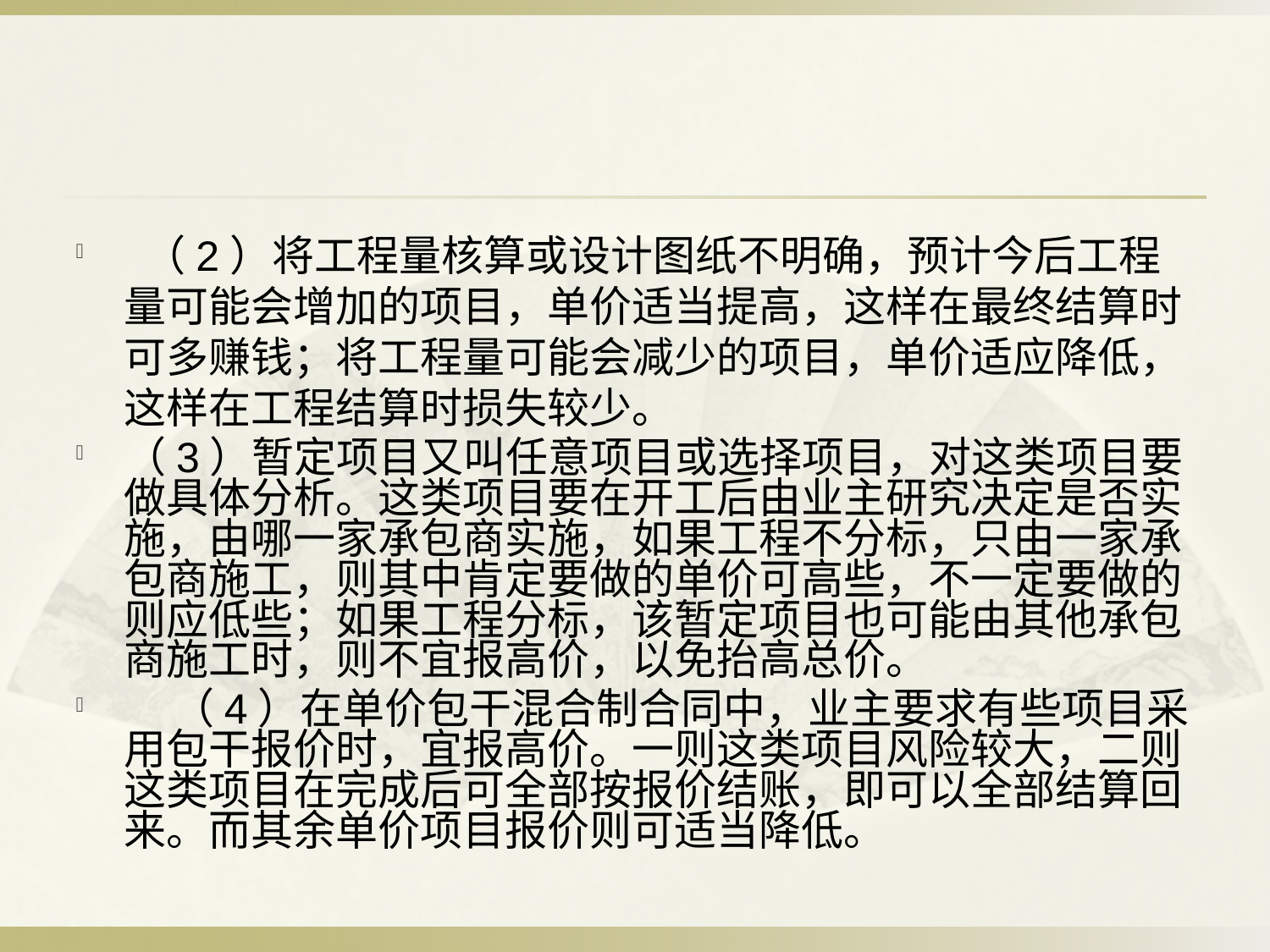

#
 （2）将工程量核算或设计图纸不明确，预计今后工程量可能会增加的项目，单价适当提高，这样在最终结算时可多赚钱；将工程量可能会减少的项目，单价适应降低，这样在工程结算时损失较少。
（3）暂定项目又叫任意项目或选择项目，对这类项目要做具体分析。这类项目要在开工后由业主研究决定是否实施，由哪一家承包商实施，如果工程不分标，只由一家承包商施工，则其中肯定要做的单价可高些，不一定要做的则应低些；如果工程分标，该暂定项目也可能由其他承包商施工时，则不宜报高价，以免抬高总价。
    （4）在单价包干混合制合同中，业主要求有些项目采用包干报价时，宜报高价。一则这类项目风险较大，二则这类项目在完成后可全部按报价结账，即可以全部结算回来。而其余单价项目报价则可适当降低。